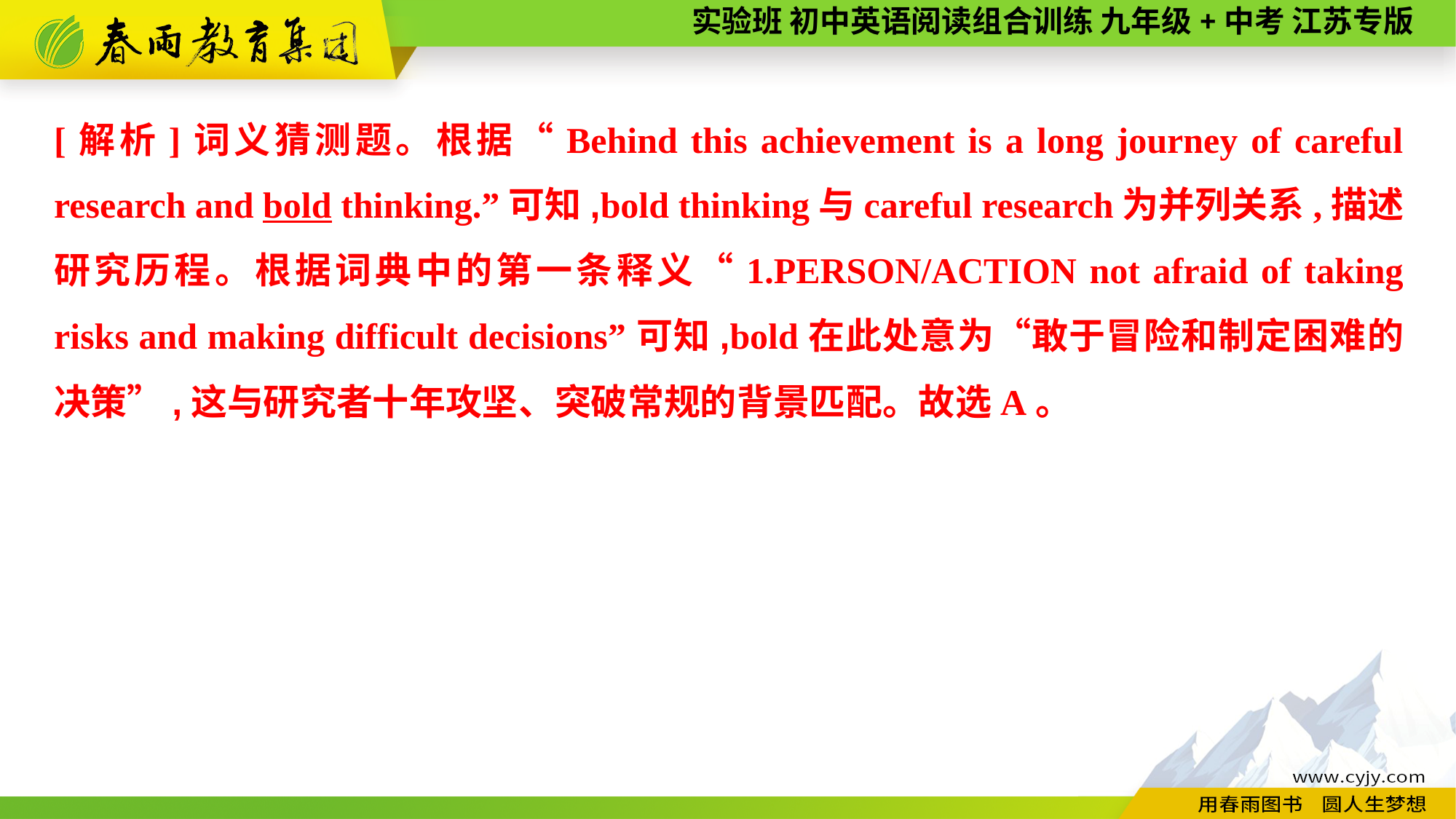

[解析]词义猜测题。根据“Behind this achievement is a long journey of careful research and bold thinking.”可知,bold thinking与careful research为并列关系,描述研究历程。根据词典中的第一条释义“1.PERSON/ACTION not afraid of taking risks and making difficult decisions”可知,bold在此处意为“敢于冒险和制定困难的决策”,这与研究者十年攻坚、突破常规的背景匹配。故选A。